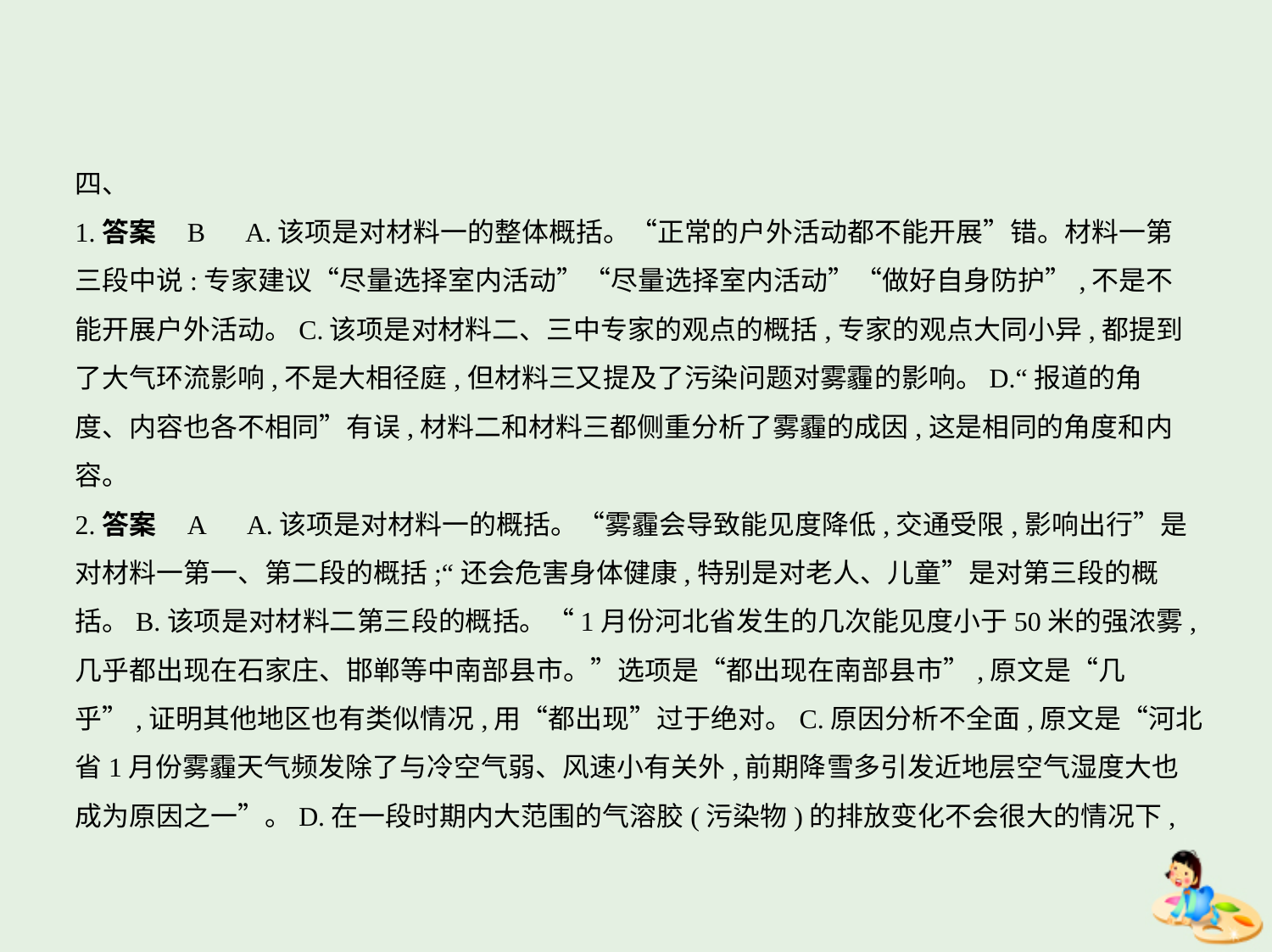

四、
1.答案    B　A.该项是对材料一的整体概括。“正常的户外活动都不能开展”错。材料一第
三段中说:专家建议“尽量选择室内活动”“尽量选择室内活动”“做好自身防护”,不是不
能开展户外活动。C.该项是对材料二、三中专家的观点的概括,专家的观点大同小异,都提到
了大气环流影响,不是大相径庭,但材料三又提及了污染问题对雾霾的影响。D.“报道的角
度、内容也各不相同”有误,材料二和材料三都侧重分析了雾霾的成因,这是相同的角度和内
容。
2.答案    A　A.该项是对材料一的概括。“雾霾会导致能见度降低,交通受限,影响出行”是
对材料一第一、第二段的概括;“还会危害身体健康,特别是对老人、儿童”是对第三段的概
括。B.该项是对材料二第三段的概括。“1月份河北省发生的几次能见度小于50米的强浓雾,
几乎都出现在石家庄、邯郸等中南部县市。”选项是“都出现在南部县市”,原文是“几
乎”,证明其他地区也有类似情况,用“都出现”过于绝对。C.原因分析不全面,原文是“河北
省1月份雾霾天气频发除了与冷空气弱、风速小有关外,前期降雪多引发近地层空气湿度大也
成为原因之一”。D.在一段时期内大范围的气溶胶(污染物)的排放变化不会很大的情况下,